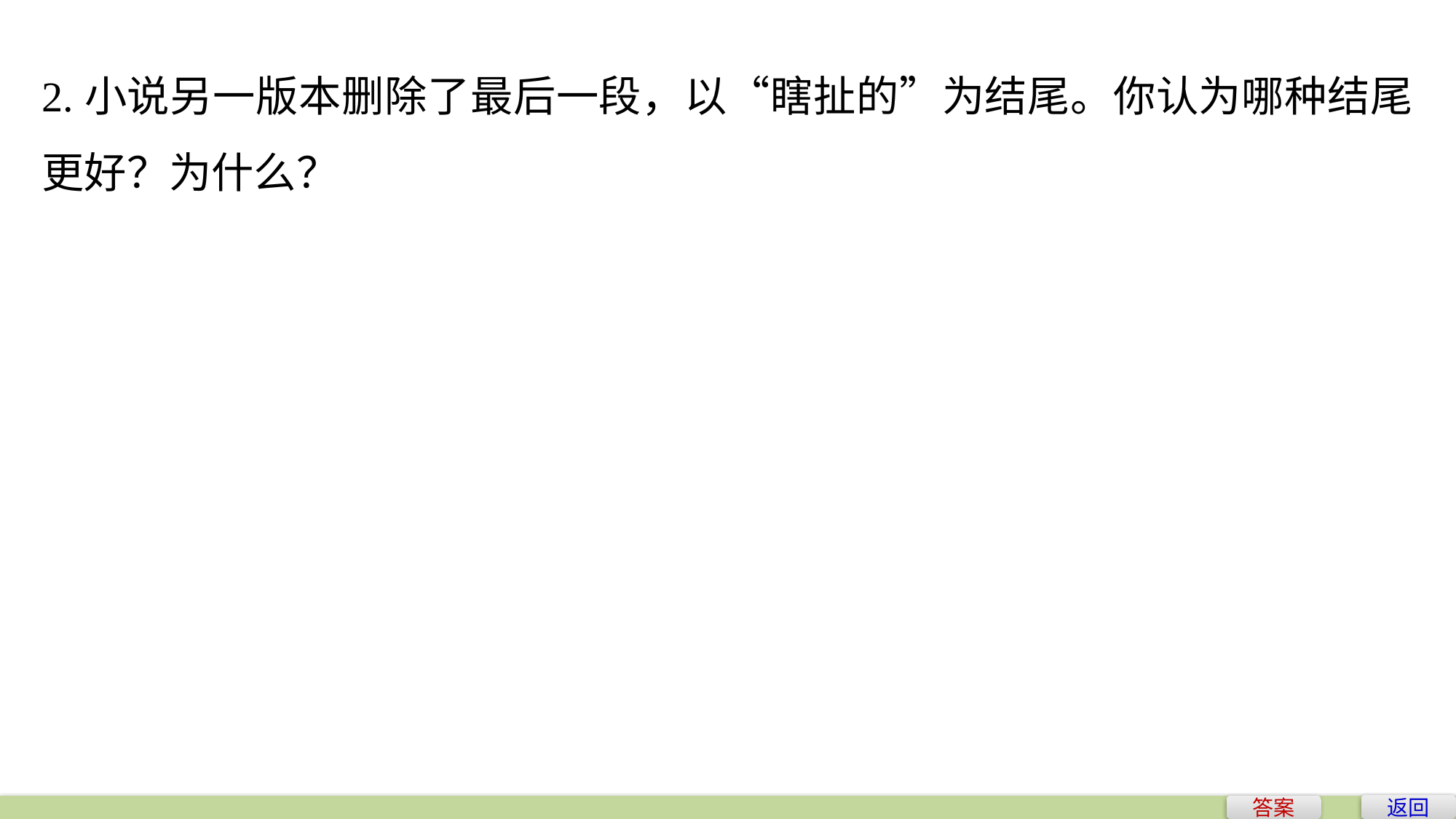

2.小说另一版本删除了最后一段，以“瞎扯的”为结尾。你认为哪种结尾更好？为什么？
返回

答案